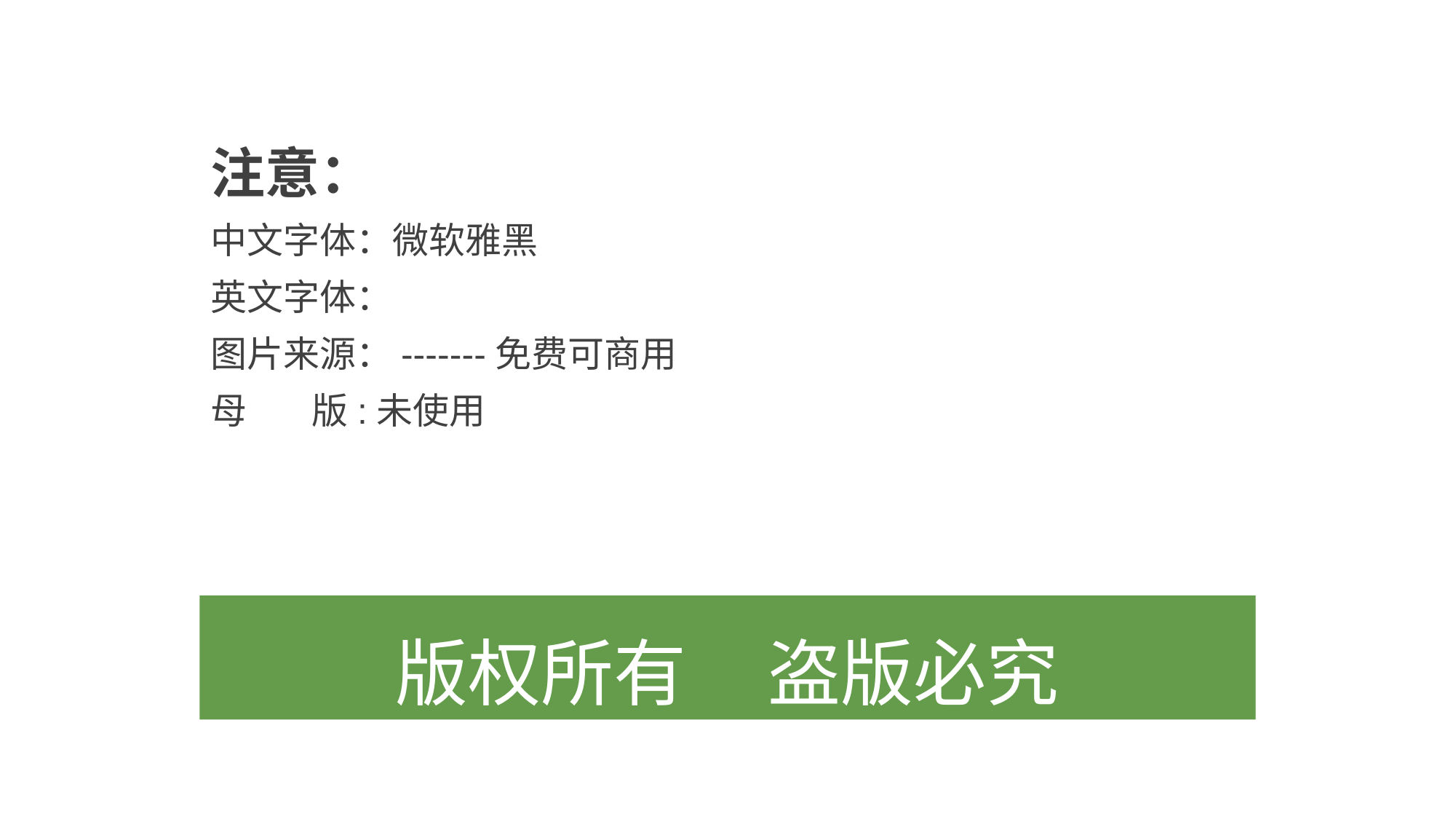

注意：
中文字体：微软雅黑
英文字体：
图片来源：-------免费可商用
母        版:未使用
版权所有     盗版必究